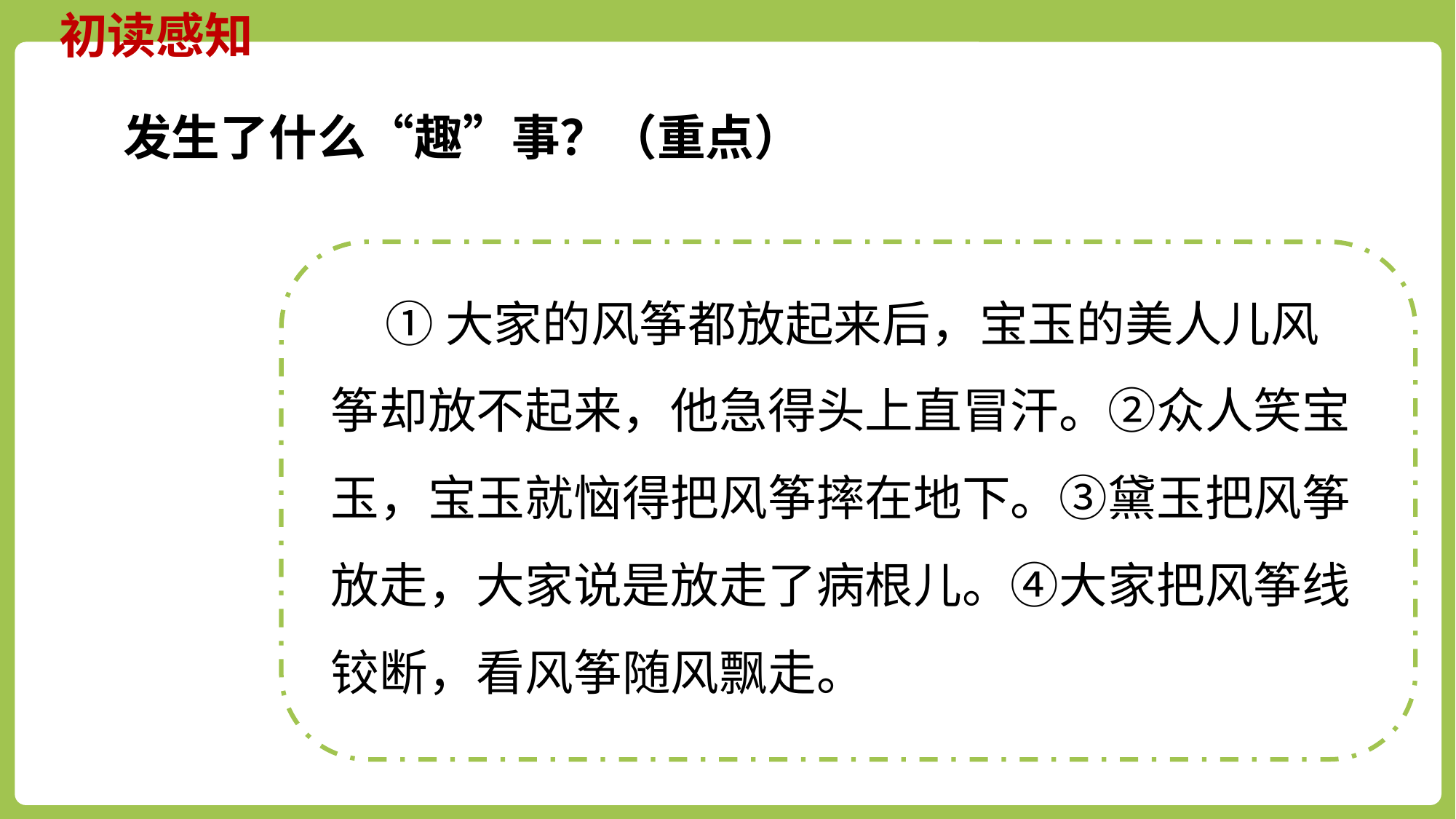

初读感知
发生了什么“趣”事？（重点）

①大家的风筝都放起来后，宝玉的美人儿风筝却放不起来，他急得头上直冒汗。②众人笑宝玉，宝玉就恼得把风筝摔在地下。③黛玉把风筝放走，大家说是放走了病根儿。④大家把风筝线铰断，看风筝随风飘走。